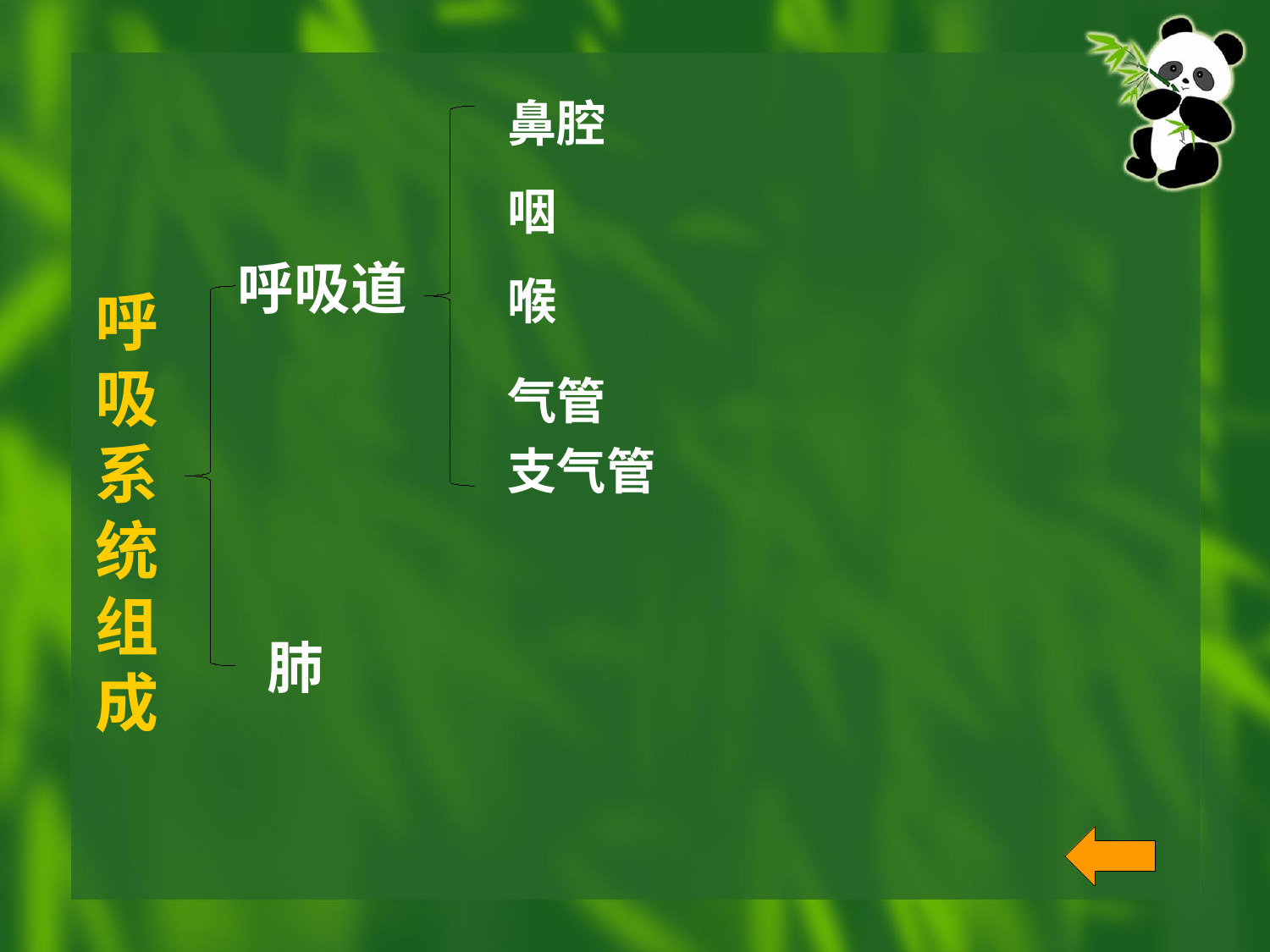

鼻腔

咽
呼吸道
喉
呼吸系统组成

气管
支气管
肺